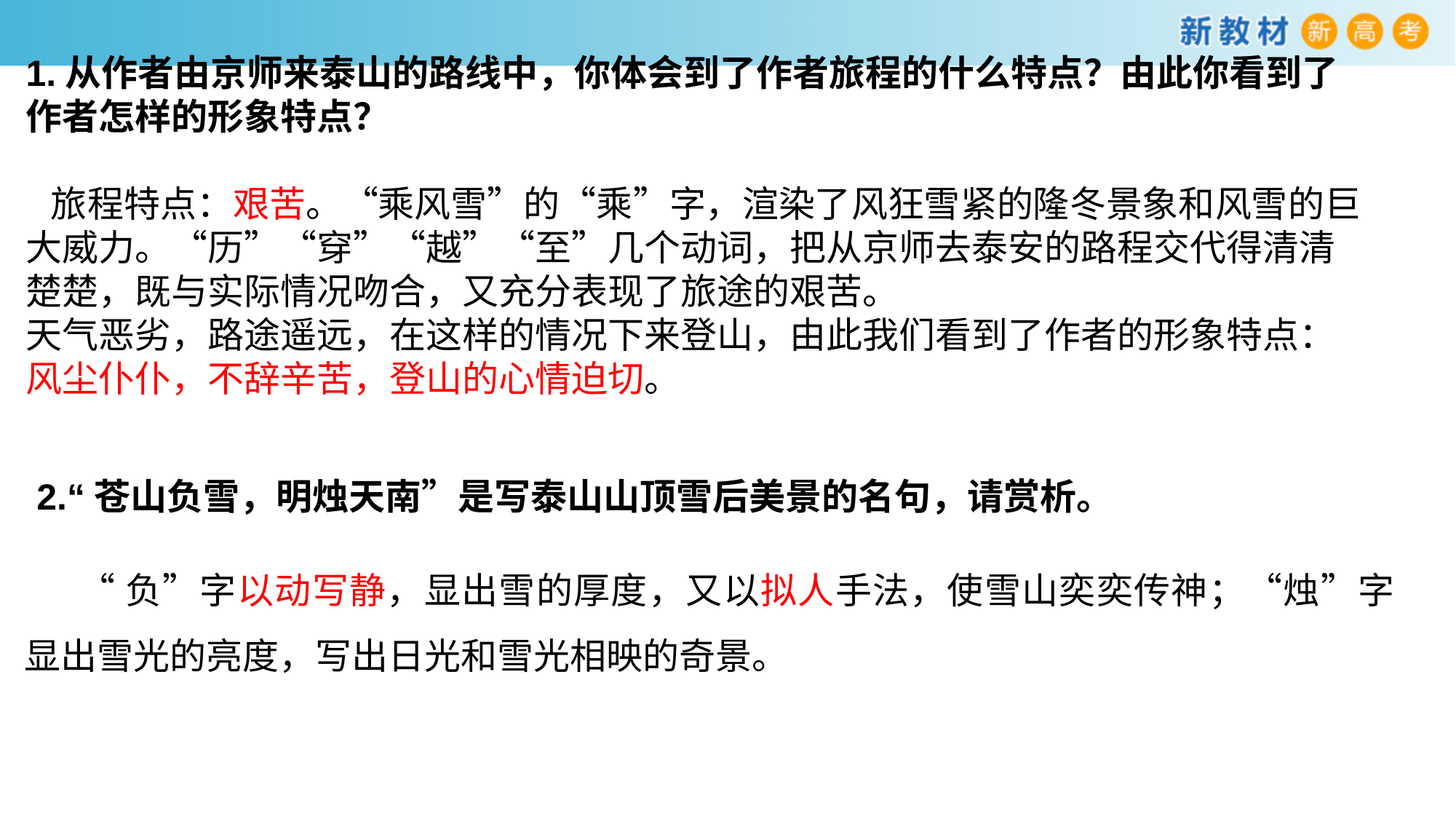

1.从作者由京师来泰山的路线中，你体会到了作者旅程的什么特点？由此你看到了作者怎样的形象特点？

  旅程特点：艰苦。“乘风雪”的“乘”字，渲染了风狂雪紧的隆冬景象和风雪的巨大威力。“历”“穿”“越”“至”几个动词，把从京师去泰安的路程交代得清清楚楚，既与实际情况吻合，又充分表现了旅途的艰苦。
天气恶劣，路途遥远，在这样的情况下来登山，由此我们看到了作者的形象特点：风尘仆仆，不辞辛苦，登山的心情迫切。

2.“苍山负雪，明烛天南”是写泰山山顶雪后美景的名句，请赏析。
“负”字以动写静，显出雪的厚度，又以拟人手法，使雪山奕奕传神；“烛”字显出雪光的亮度，写出日光和雪光相映的奇景。